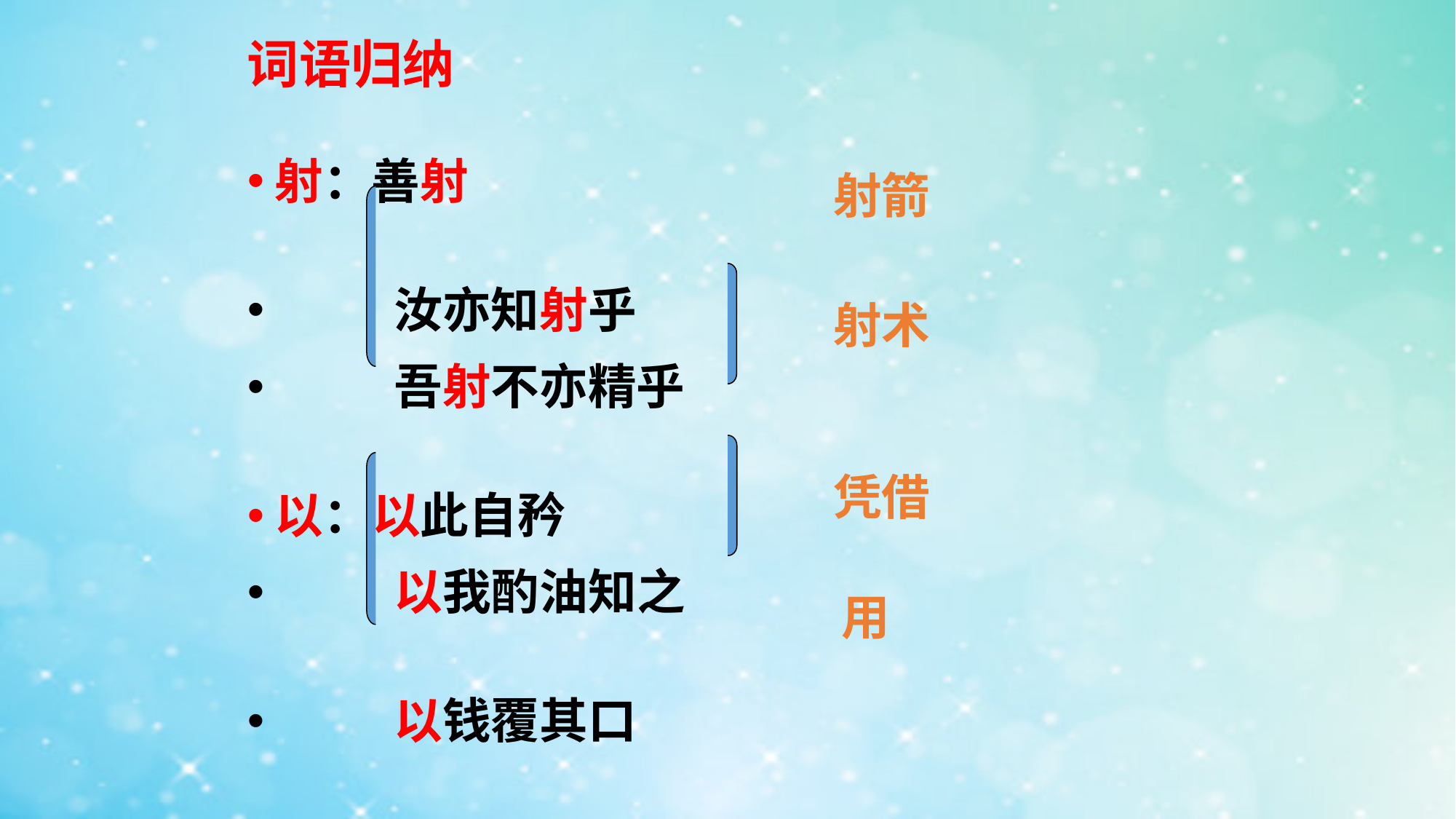

# 词语归纳
射：善射
        汝亦知射乎
        吾射不亦精乎
以：以此自矜
        以我酌油知之
        以钱覆其口
射箭

射术

凭借
用